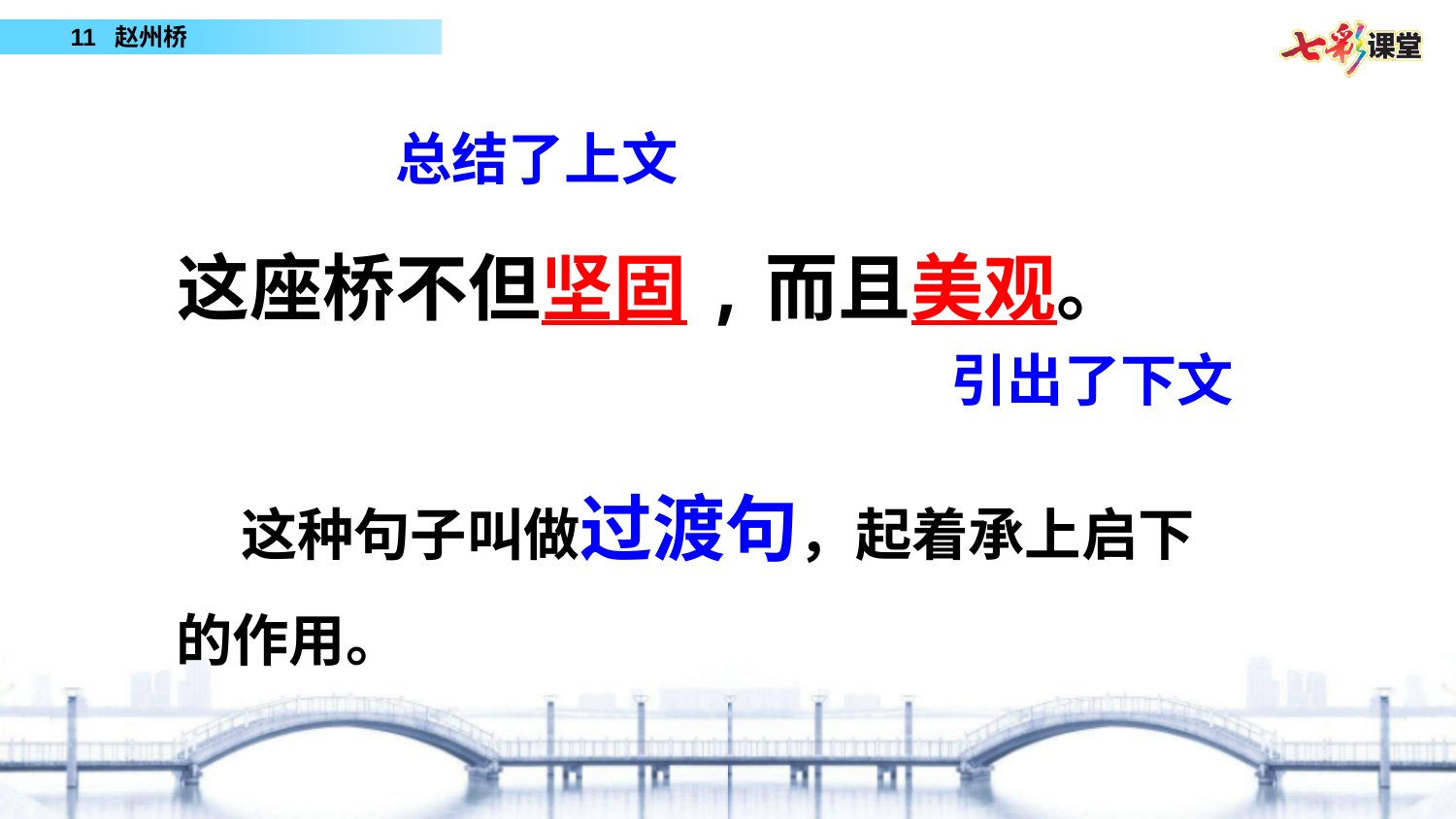

总结了上文
这座桥不但坚固,而且美观。
引出了下文
    这种句子叫做过渡句，起着承上启下的作用。